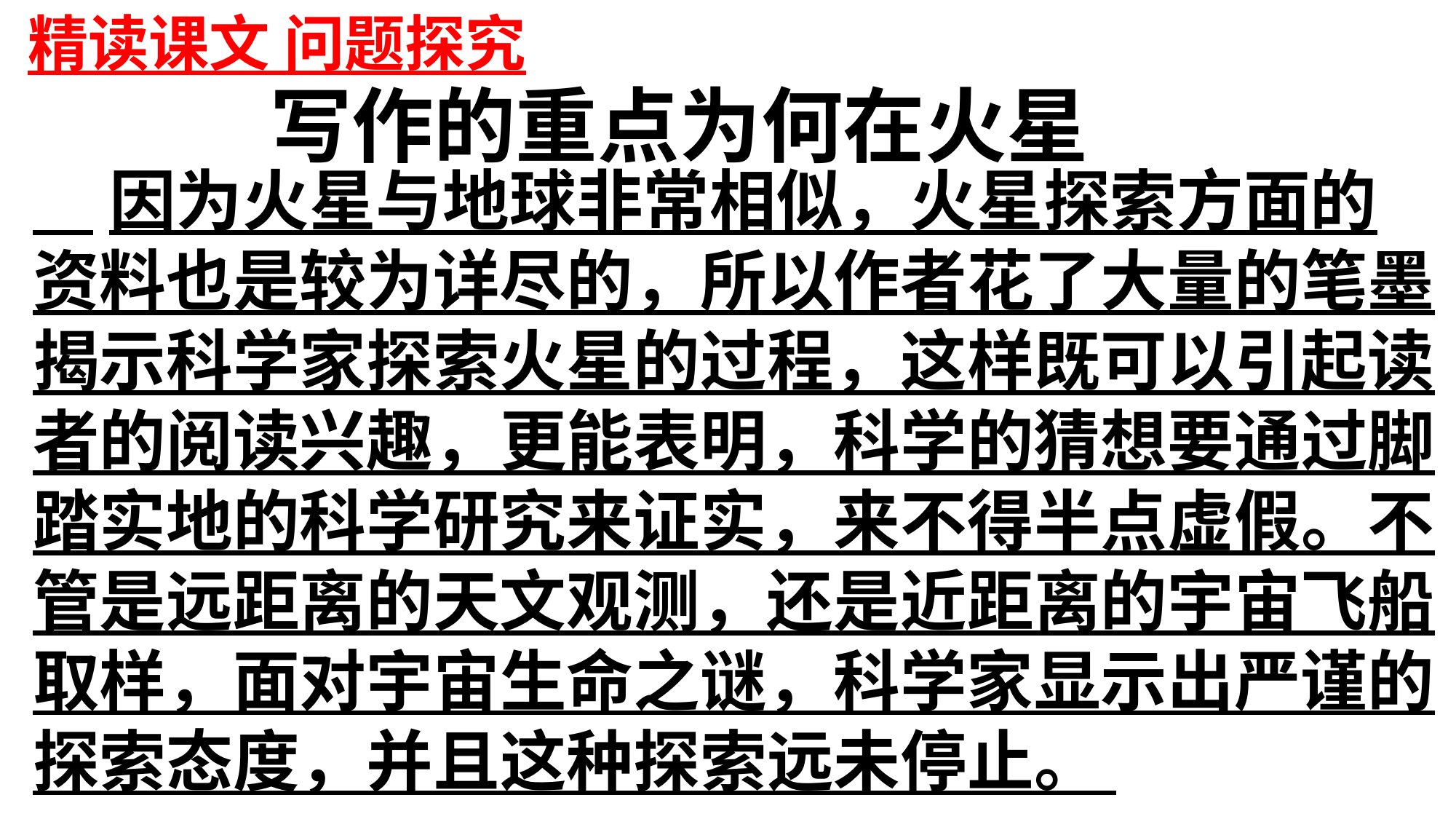

精读课文 问题探究
写作的重点为何在火星
    因为火星与地球非常相似，火星探索方面的
资料也是较为详尽的，所以作者花了大量的笔墨
揭示科学家探索火星的过程，这样既可以引起读
者的阅读兴趣，更能表明，科学的猜想要通过脚
踏实地的科学研究来证实，来不得半点虚假。不
管是远距离的天文观测，还是近距离的宇宙飞船
取样，面对宇宙生命之谜，科学家显示出严谨的
探索态度，并且这种探索远未停止。